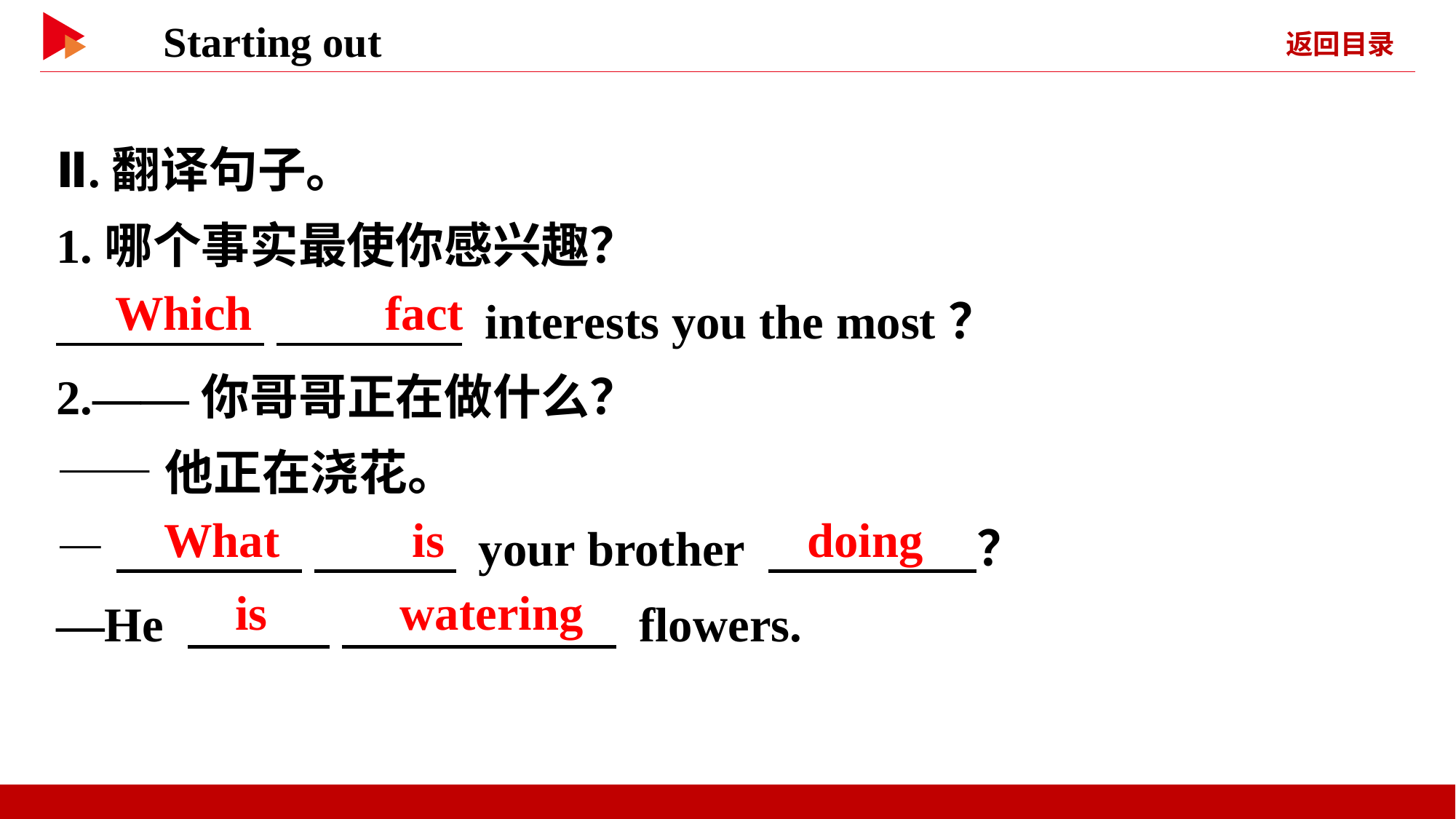

Ⅱ.翻译句子。
1.哪个事实最使你感兴趣？
　          　 　        　 interests you the most？
2.——你哥哥正在做什么？
——他正在浇花。
—　        　 　    　 your brother 　          　？
—He 　    　 　                　 flowers.
　Which　 　fact
　What　 　is
　doing
　is　 　watering